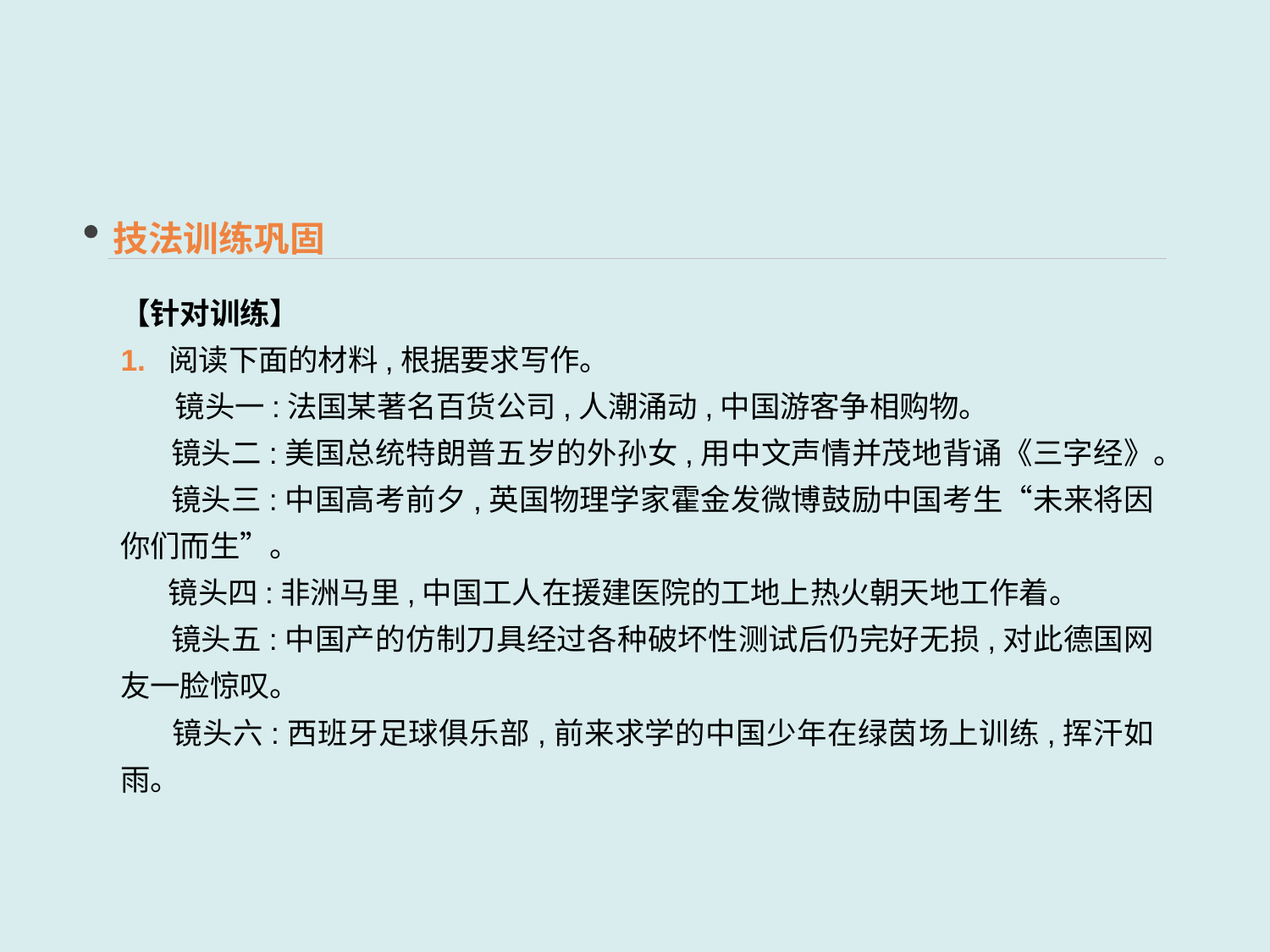

技法训练巩固

【针对训练】
1.  阅读下面的材料,根据要求写作。
       镜头一:法国某著名百货公司,人潮涌动,中国游客争相购物。
      镜头二:美国总统特朗普五岁的外孙女,用中文声情并茂地背诵《三字经》。
      镜头三:中国高考前夕,英国物理学家霍金发微博鼓励中国考生“未来将因你们而生”。
      镜头四:非洲马里,中国工人在援建医院的工地上热火朝天地工作着。
      镜头五:中国产的仿制刀具经过各种破坏性测试后仍完好无损,对此德国网友一脸惊叹。
      镜头六:西班牙足球俱乐部,前来求学的中国少年在绿茵场上训练,挥汗如雨。